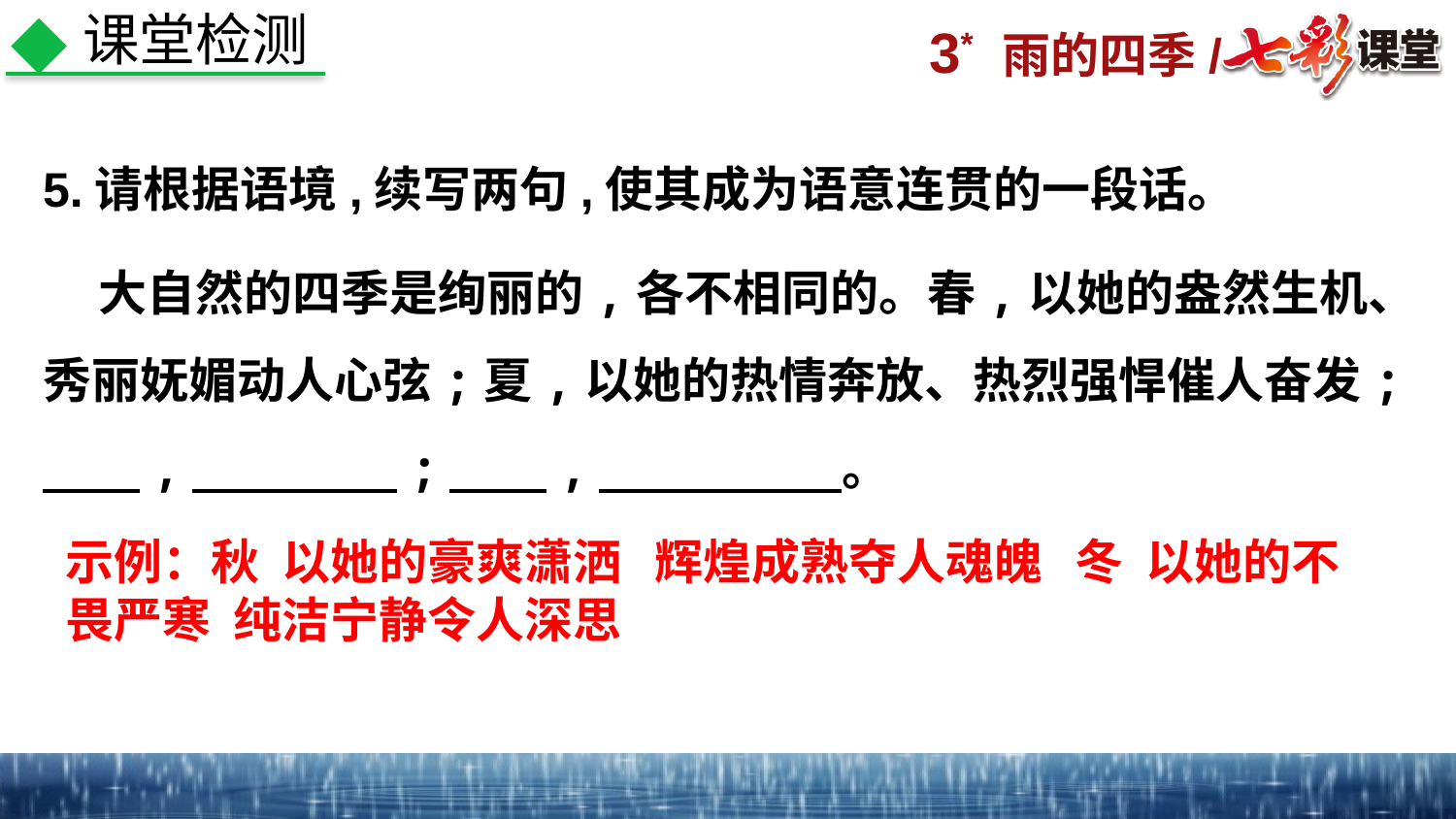

课堂检测

5.请根据语境,续写两句,使其成为语意连贯的一段话。
    大自然的四季是绚丽的,各不相同的。春,以她的盎然生机、秀丽妩媚动人心弦;夏,以她的热情奔放、热烈强悍催人奋发;
　　,　　　 　;　　,　　　　　。
示例：秋  以她的豪爽潇洒   辉煌成熟夺人魂魄   冬  以她的不畏严寒  纯洁宁静令人深思